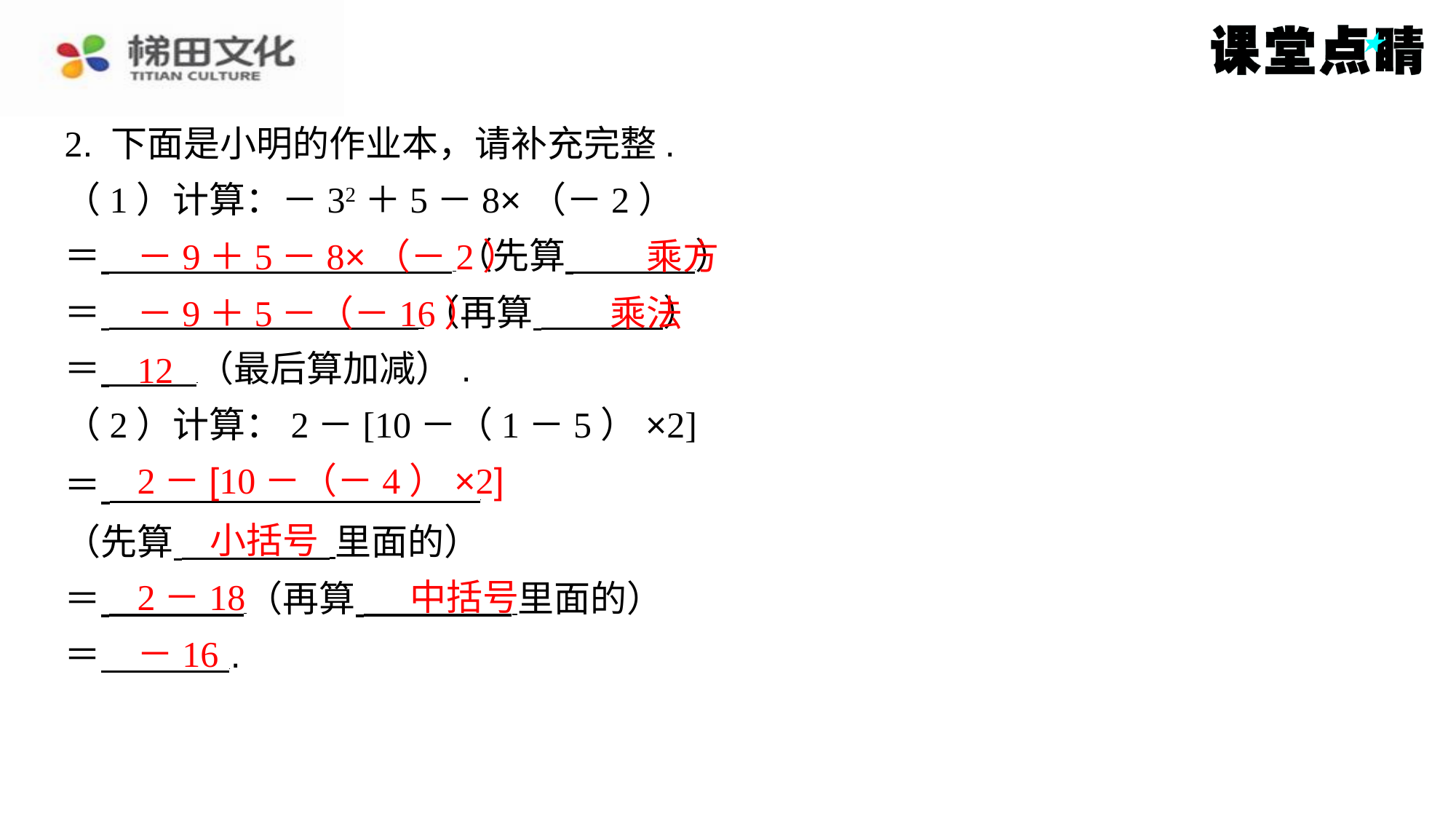

2. 下面是小明的作业本，请补充完整.
（1）计算：－32＋5－8×（－2）
＝                                                     （先算                    ⁠）
＝                                                （再算                    ⁠）
＝               （最后算加减）.
（2）计算：2－[10－（1－5）×2]
＝                                                         ⁠
（先算                        里面的）
＝                      （再算                        里面的）
＝                    ⁠.
－9＋5－8×（－2）
乘方
－9＋5－（－16）
乘法
12
2－[10－（－4）×2]
小括号
2－18
中括号
－16